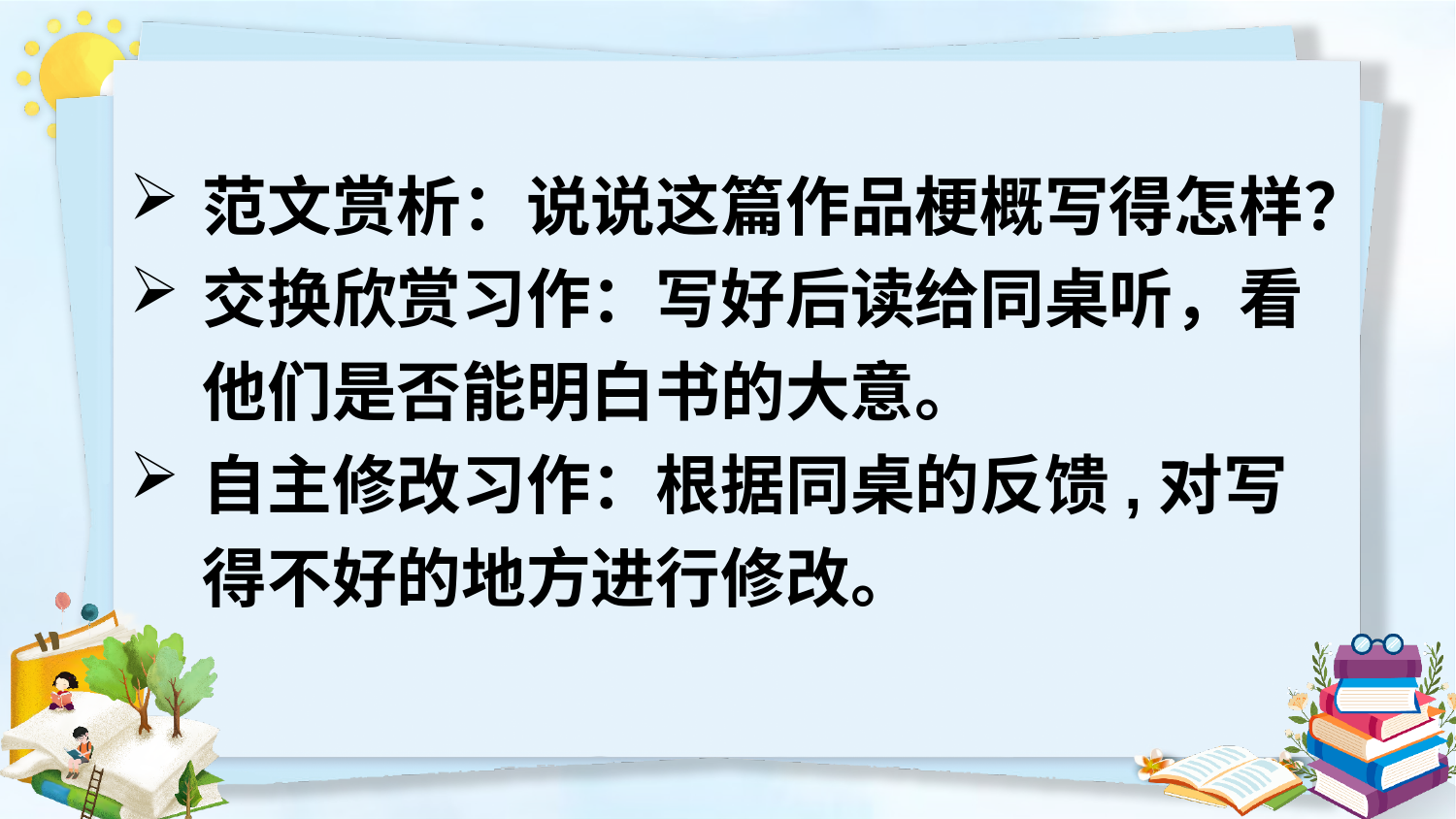

范文赏析：说说这篇作品梗概写得怎样？
交换欣赏习作：写好后读给同桌听，看他们是否能明白书的大意。
自主修改习作：根据同桌的反馈,对写得不好的地方进行修改。